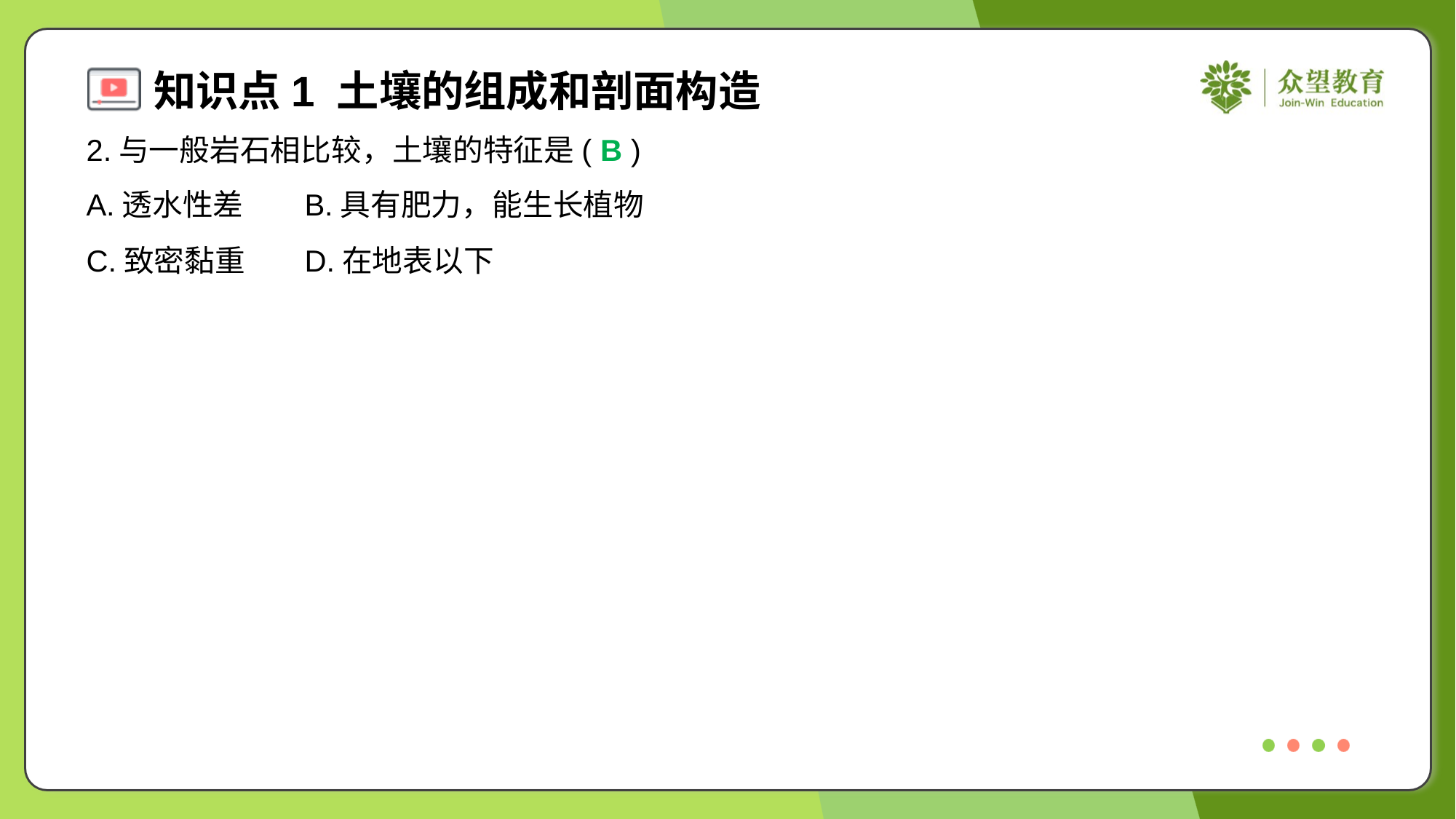

2.与一般岩石相比较，土壤的特征是(     )
B
A.透水性差	B.具有肥力，能生长植物
C.致密黏重	D.在地表以下